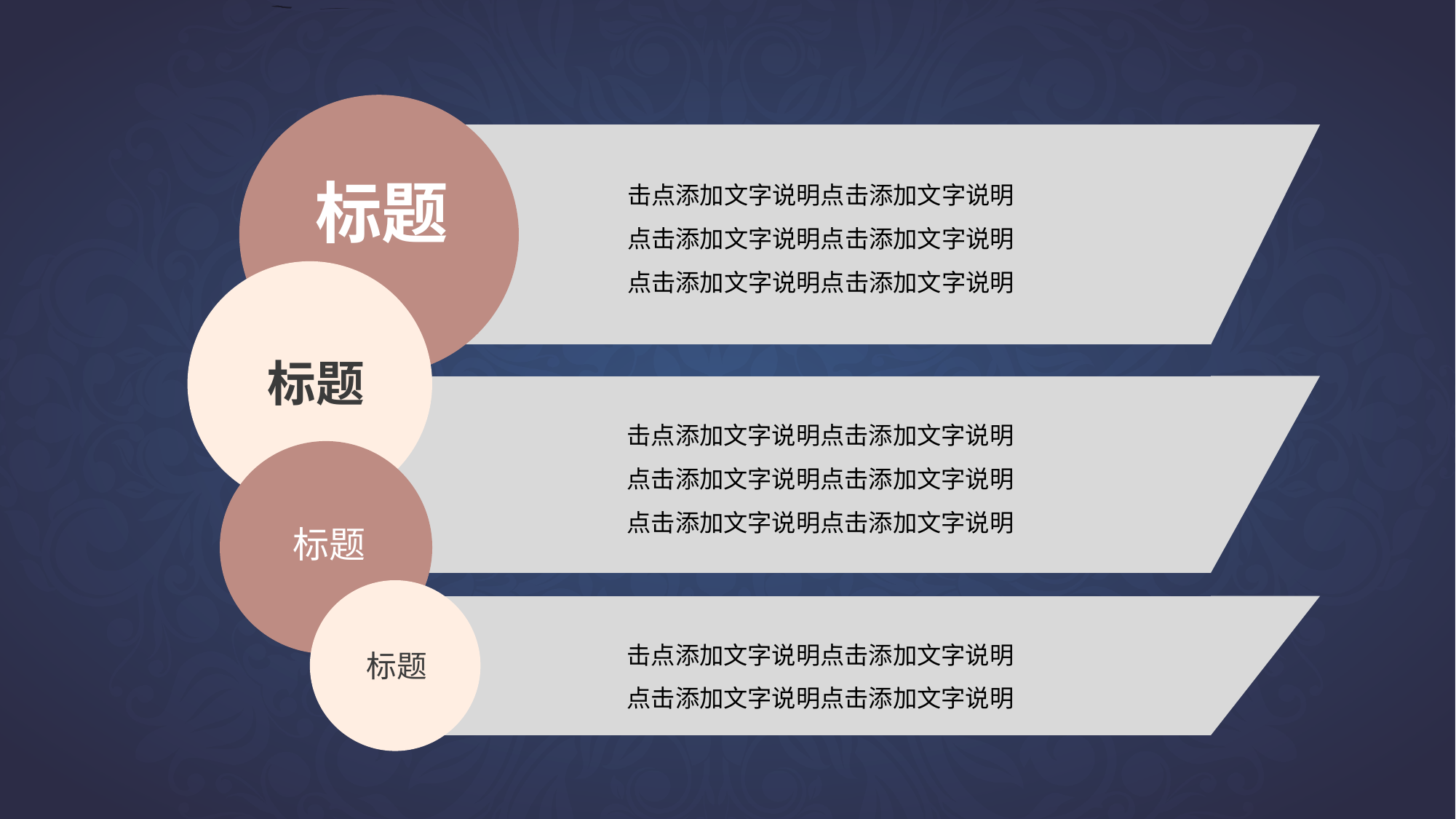

击点添加文字说明点击添加文字说明
点击添加文字说明点击添加文字说明
点击添加文字说明点击添加文字说明
标题

标题

击点添加文字说明点击添加文字说明
点击添加文字说明点击添加文字说明
点击添加文字说明点击添加文字说明

标题

击点添加文字说明点击添加文字说明
点击添加文字说明点击添加文字说明
标题